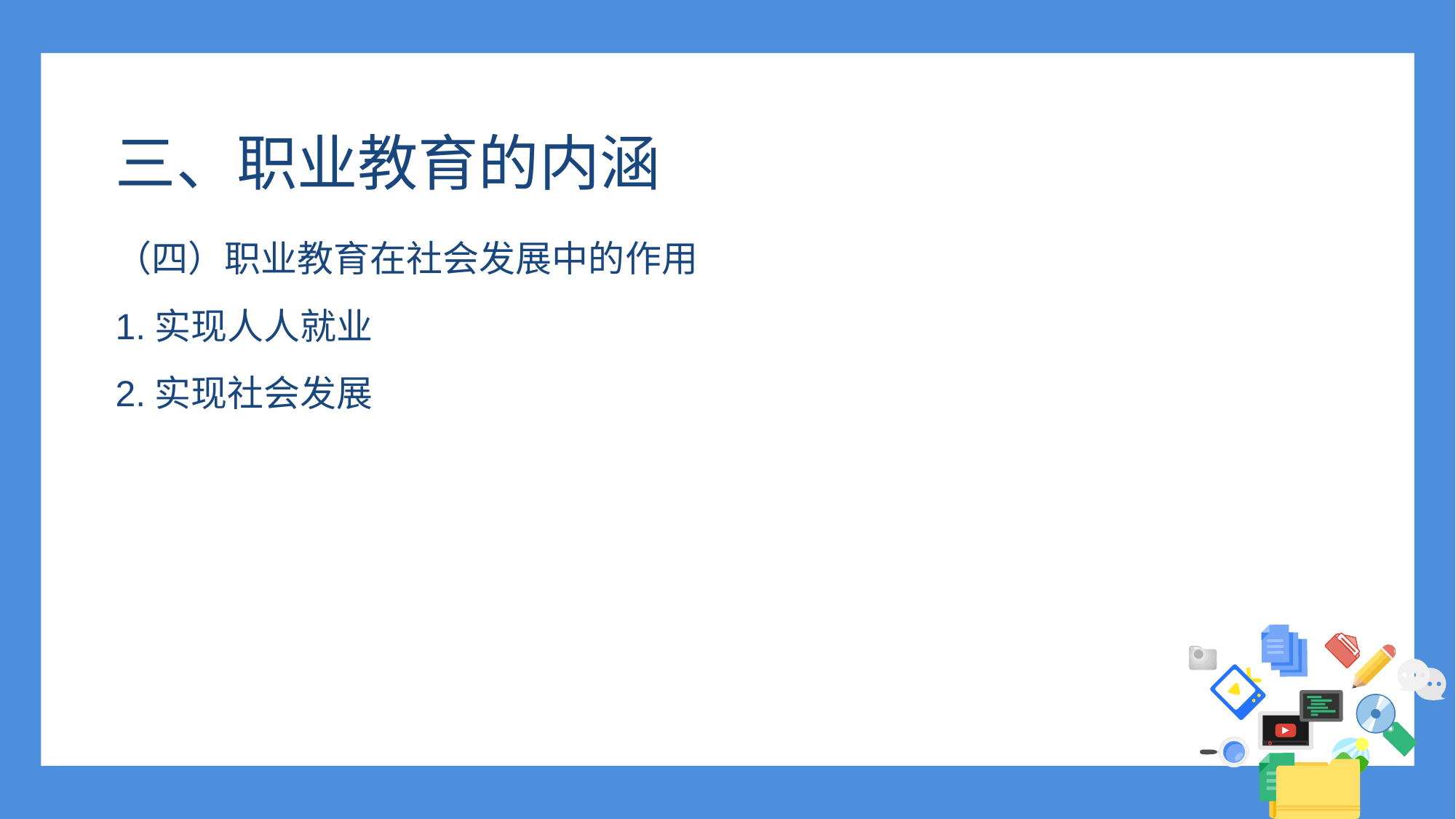

# 三、职业教育的内涵
（四）职业教育在社会发展中的作用
1.实现人人就业
2.实现社会发展